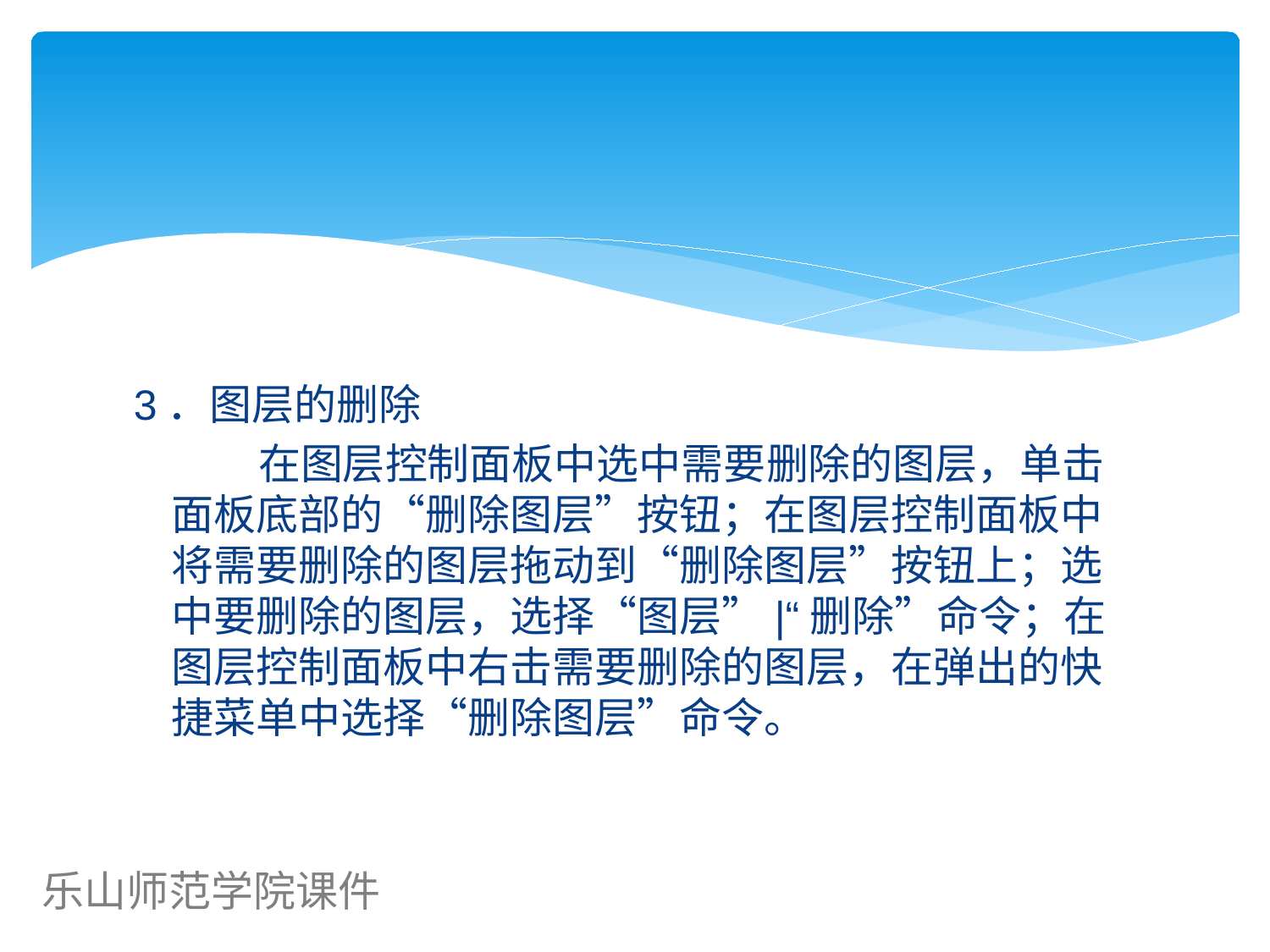

#
3．图层的删除
            在图层控制面板中选中需要删除的图层，单击面板底部的“删除图层”按钮；在图层控制面板中将需要删除的图层拖动到“删除图层”按钮上；选中要删除的图层，选择“图层”|“删除”命令；在图层控制面板中右击需要删除的图层，在弹出的快捷菜单中选择“删除图层”命令。